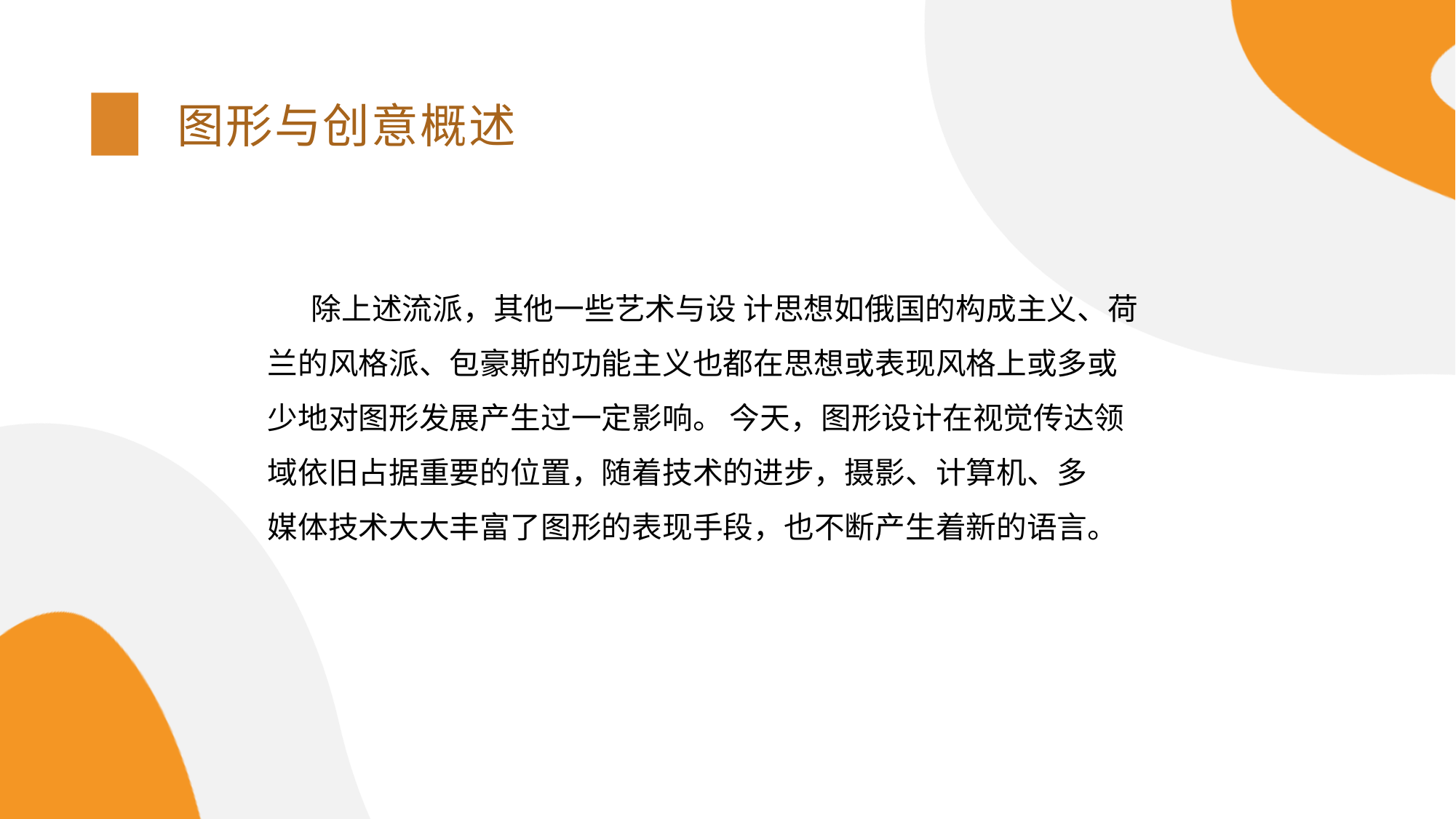

图形与创意概述

      除上述流派，其他一些艺术与设 计思想如俄国的构成主义、荷兰的风格派、包豪斯的功能主义也都在思想或表现风格上或多或少地对图形发展产生过一定影响。 今天，图形设计在视觉传达领域依旧占据重要的位置，随着技术的进步，摄影、计算机、多
媒体技术大大丰富了图形的表现手段，也不断产生着新的语言。